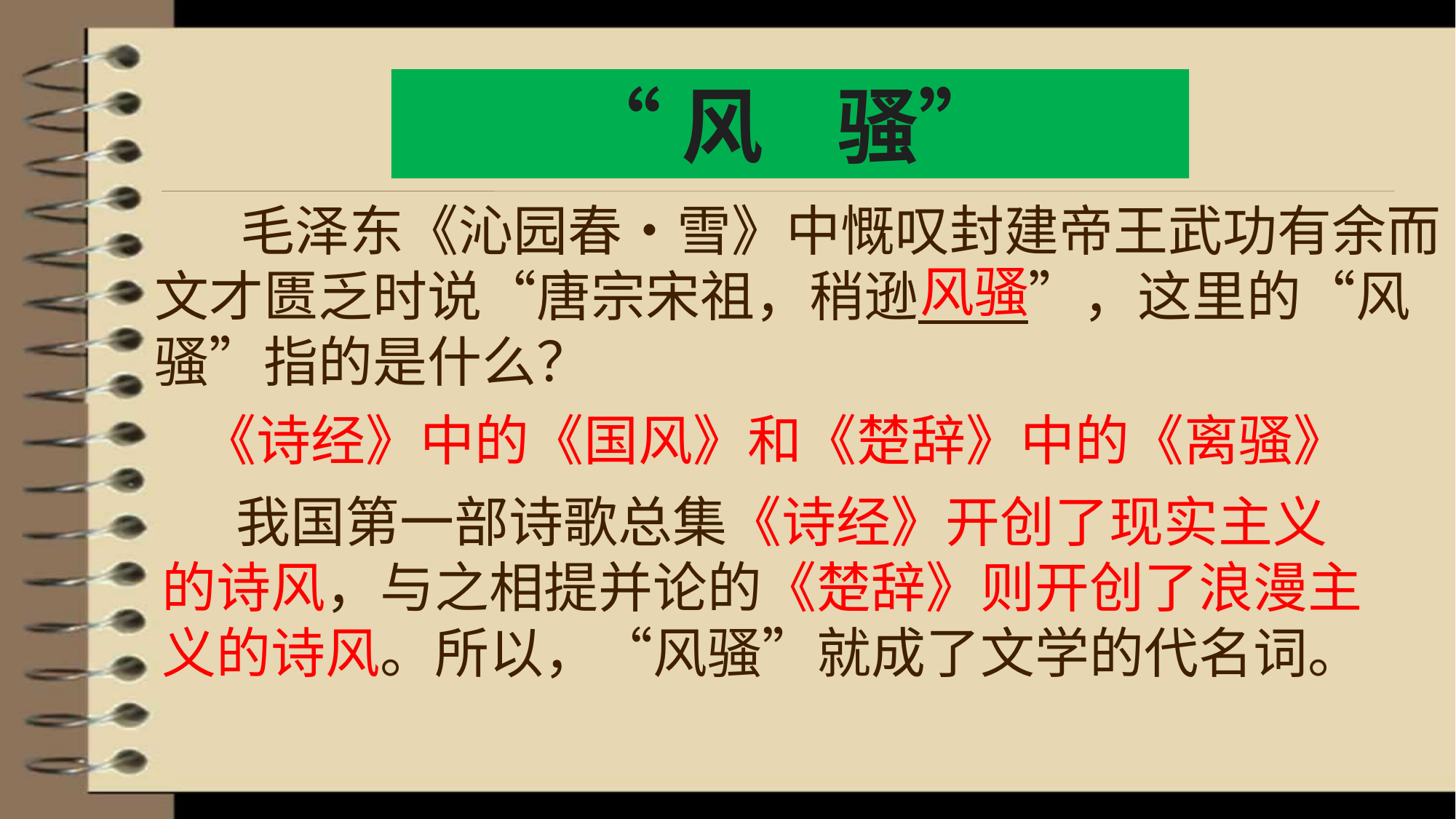

“风    骚”
      毛泽东《沁园春•雪》中慨叹封建帝王武功有余而文才匮乏时说“唐宗宋祖，稍逊         ”，这里的“风骚”指的是什么？
风骚
《诗经》中的《国风》和《楚辞》中的《离骚》
     我国第一部诗歌总集《诗经》开创了现实主义的诗风，与之相提并论的《楚辞》则开创了浪漫主义的诗风。所以，“风骚”就成了文学的代名词。